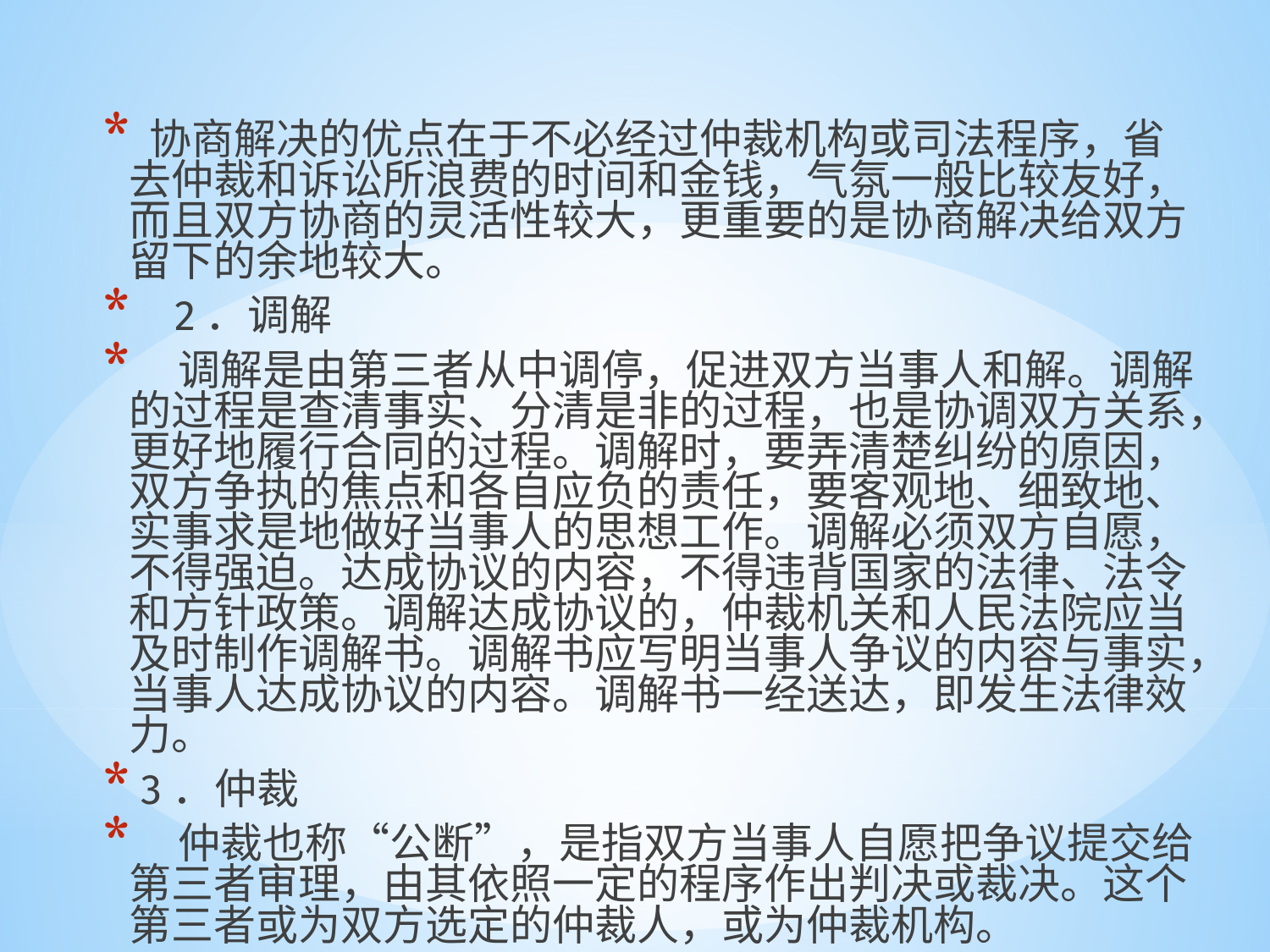

协商解决的优点在于不必经过仲裁机构或司法程序，省去仲裁和诉讼所浪费的时间和金钱，气氛一般比较友好，而且双方协商的灵活性较大，更重要的是协商解决给双方留下的余地较大。
    2．调解
    调解是由第三者从中调停，促进双方当事人和解。调解的过程是查清事实、分清是非的过程，也是协调双方关系，更好地履行合同的过程。调解时，要弄清楚纠纷的原因，双方争执的焦点和各自应负的责任，要客观地、细致地、实事求是地做好当事人的思想工作。调解必须双方自愿，不得强迫。达成协议的内容，不得违背国家的法律、法令和方针政策。调解达成协议的，仲裁机关和人民法院应当及时制作调解书。调解书应写明当事人争议的内容与事实，当事人达成协议的内容。调解书一经送达，即发生法律效力。
 3．仲裁
    仲裁也称“公断”，是指双方当事人自愿把争议提交给第三者审理，由其依照一定的程序作出判决或裁决。这个第三者或为双方选定的仲裁人，或为仲裁机构。
#